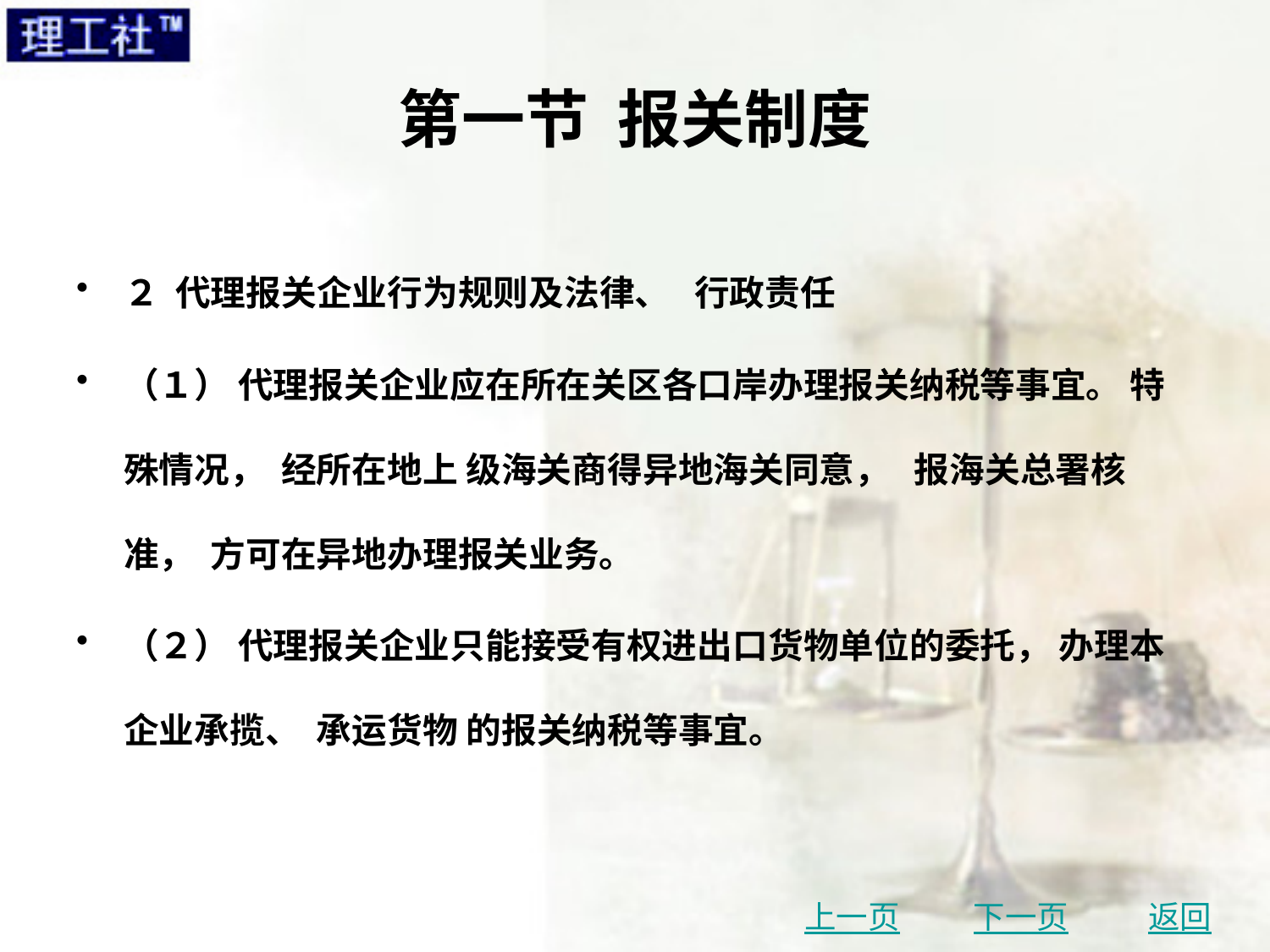

# 第一节  报关制度
２  代理报关企业行为规则及法律、   行政责任
（１） 代理报关企业应在所在关区各口岸办理报关纳税等事宜。 特殊情况，  经所在地上 级海关商得异地海关同意，   报海关总署核准，  方可在异地办理报关业务。
（２） 代理报关企业只能接受有权进出口货物单位的委托， 办理本企业承揽、  承运货物 的报关纳税等事宜。

上一页
下一页
返回